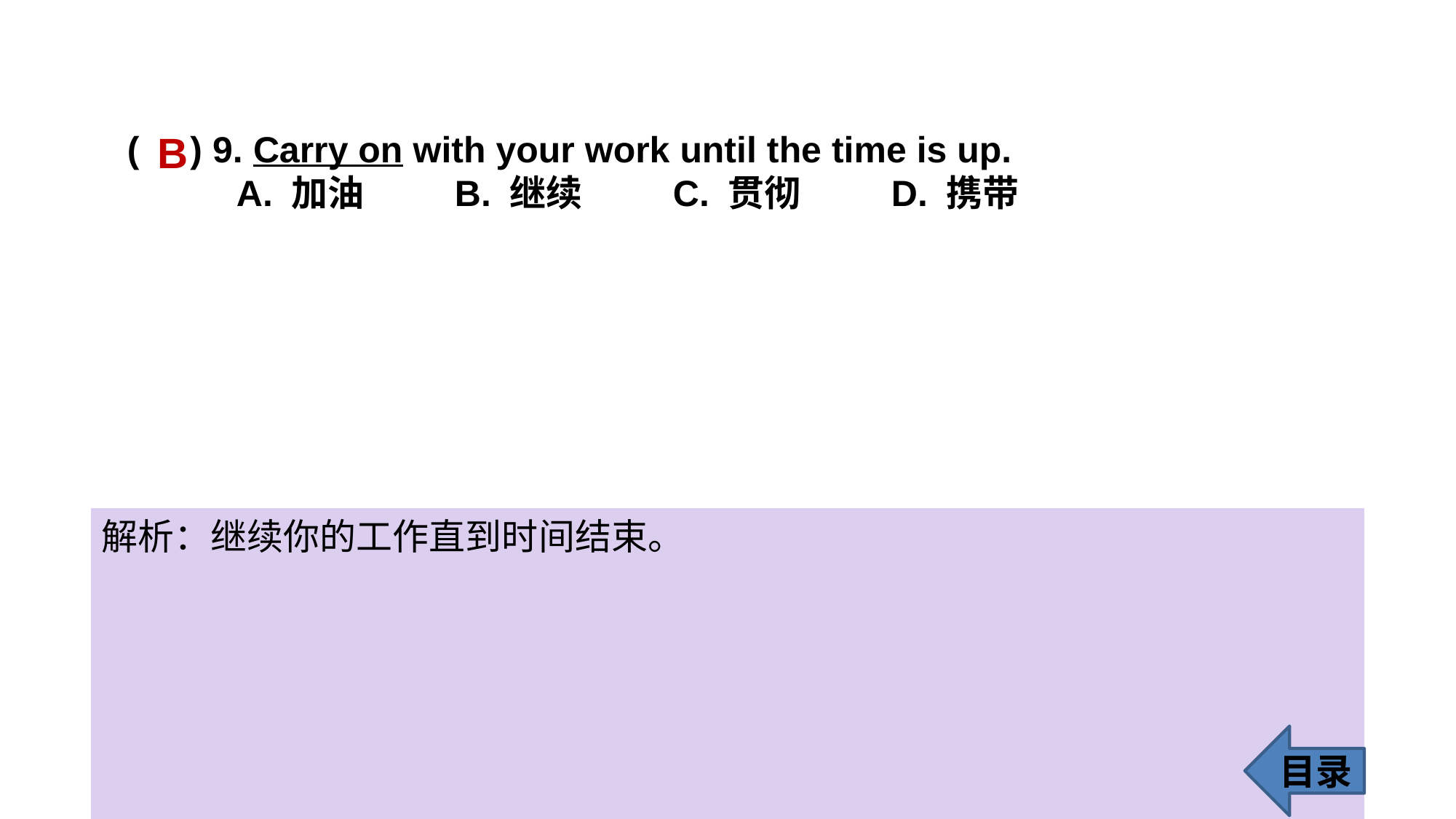

B
(     ) 9. Carry on with your work until the time is up.
	A. 加油 	B. 继续 	C. 贯彻 	D. 携带
解析：继续你的工作直到时间结束。

目录
15